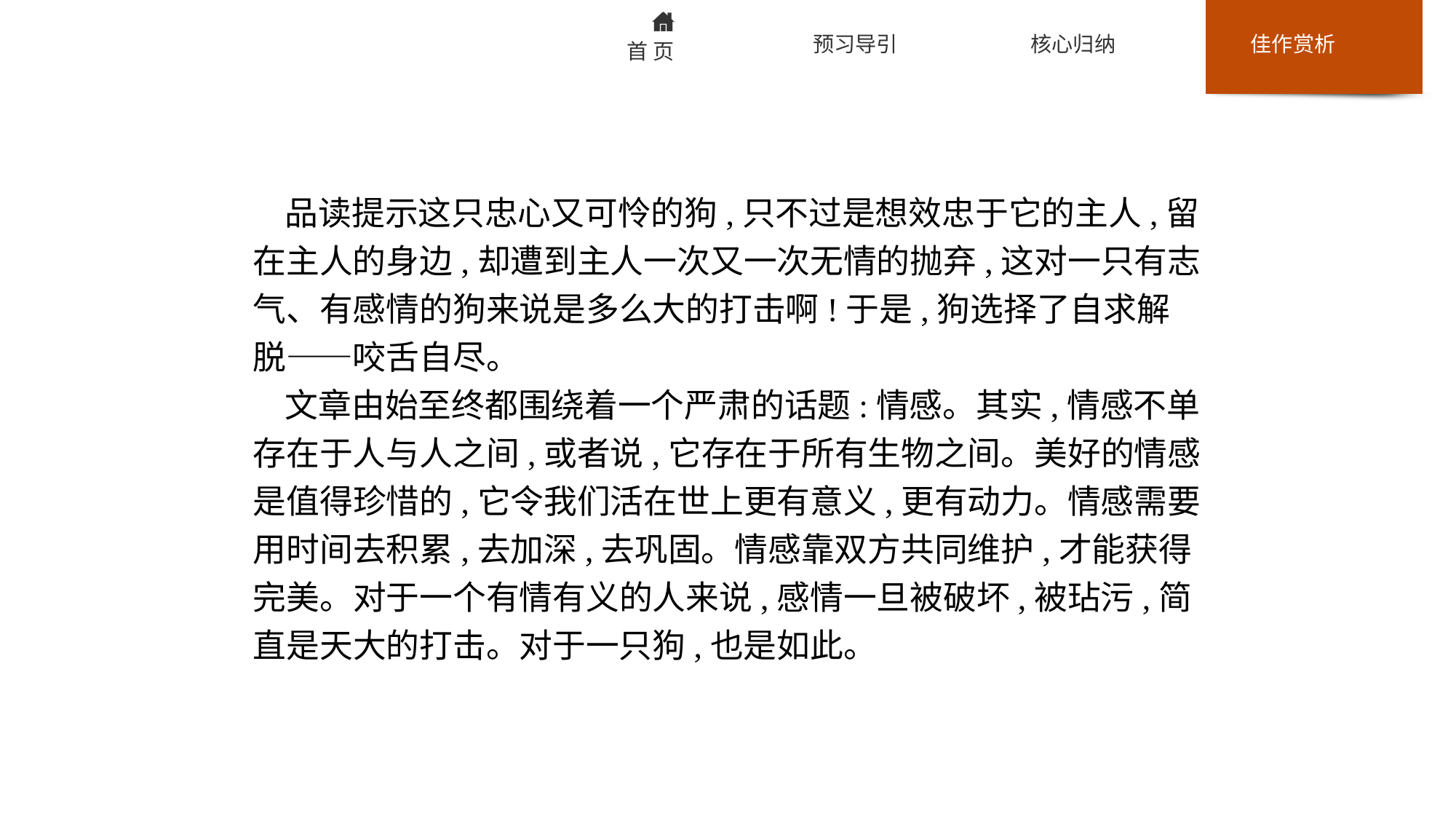

品读提示这只忠心又可怜的狗,只不过是想效忠于它的主人,留在主人的身边,却遭到主人一次又一次无情的抛弃,这对一只有志气、有感情的狗来说是多么大的打击啊!于是,狗选择了自求解脱——咬舌自尽。
文章由始至终都围绕着一个严肃的话题:情感。其实,情感不单存在于人与人之间,或者说,它存在于所有生物之间。美好的情感是值得珍惜的,它令我们活在世上更有意义,更有动力。情感需要用时间去积累,去加深,去巩固。情感靠双方共同维护,才能获得完美。对于一个有情有义的人来说,感情一旦被破坏,被玷污,简直是天大的打击。对于一只狗,也是如此。